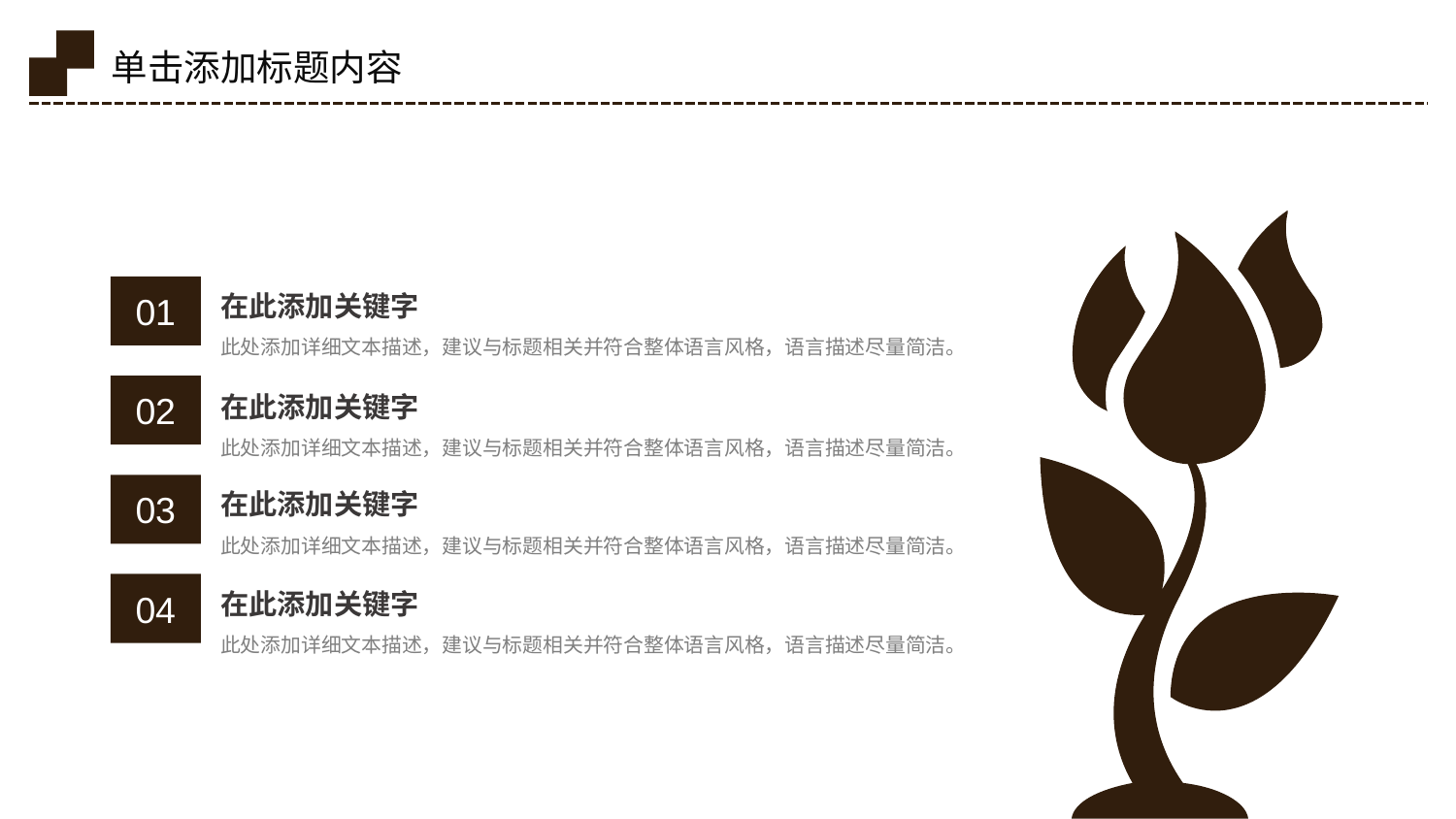

单击添加标题内容

在此添加关键字
此处添加详细文本描述，建议与标题相关并符合整体语言风格，语言描述尽量简洁。
01
在此添加关键字
此处添加详细文本描述，建议与标题相关并符合整体语言风格，语言描述尽量简洁。
02
在此添加关键字
此处添加详细文本描述，建议与标题相关并符合整体语言风格，语言描述尽量简洁。
03
在此添加关键字
此处添加详细文本描述，建议与标题相关并符合整体语言风格，语言描述尽量简洁。
04